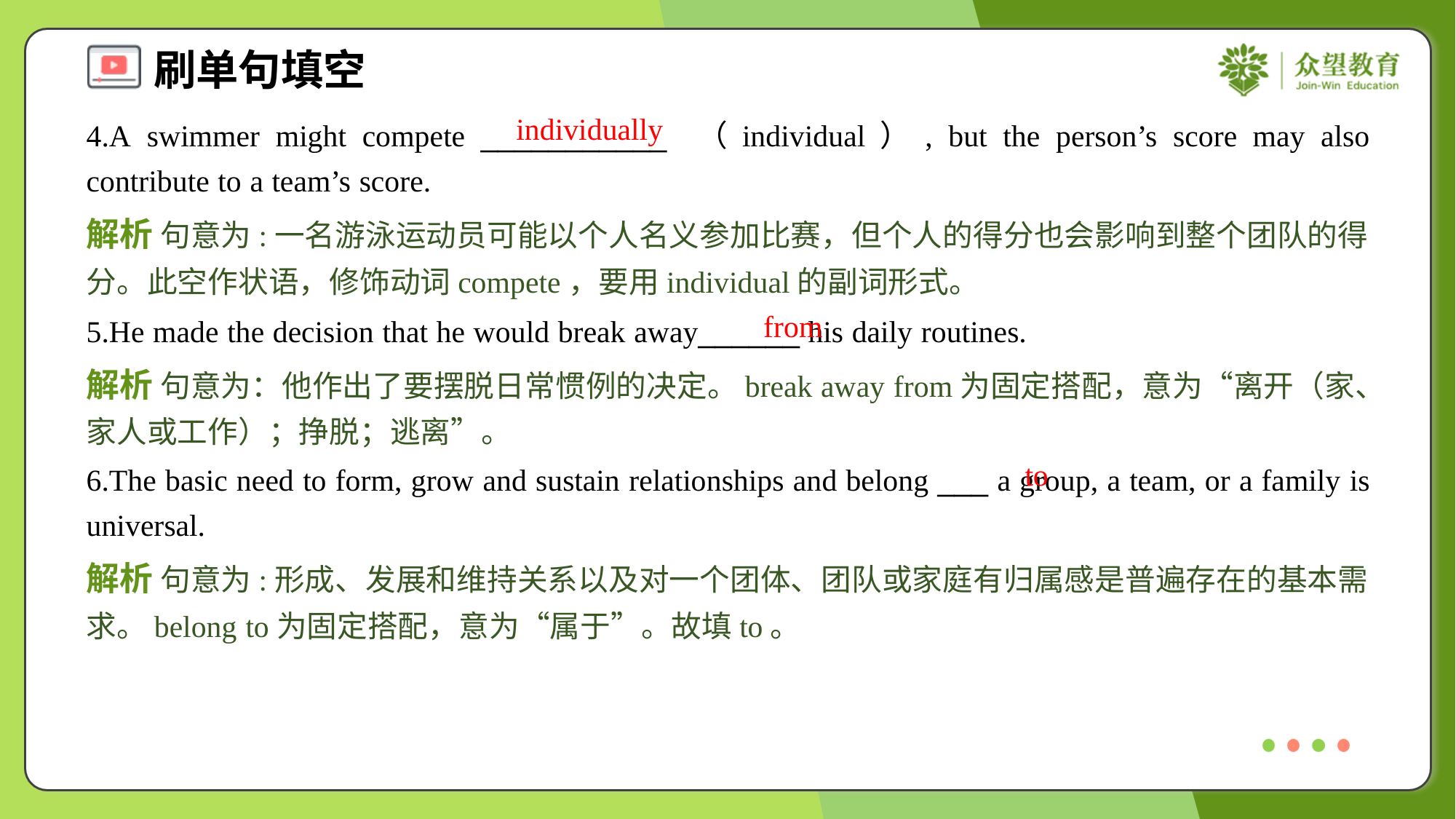

individually
4.A swimmer might compete ___________ （individual）, but the person’s score may also contribute to a team’s score.
解析 句意为:一名游泳运动员可能以个人名义参加比赛，但个人的得分也会影响到整个团队的得分。此空作状语，修饰动词compete，要用individual的副词形式。
from
5.He made the decision that he would break away______ his daily routines.
解析 句意为：他作出了要摆脱日常惯例的决定。break away from为固定搭配，意为“离开（家、家人或工作）；挣脱；逃离”。
to
6.The basic need to form, grow and sustain relationships and belong ___ a group, a team, or a family is universal.
解析 句意为:形成、发展和维持关系以及对一个团体、团队或家庭有归属感是普遍存在的基本需求。belong to为固定搭配，意为“属于”。故填to。